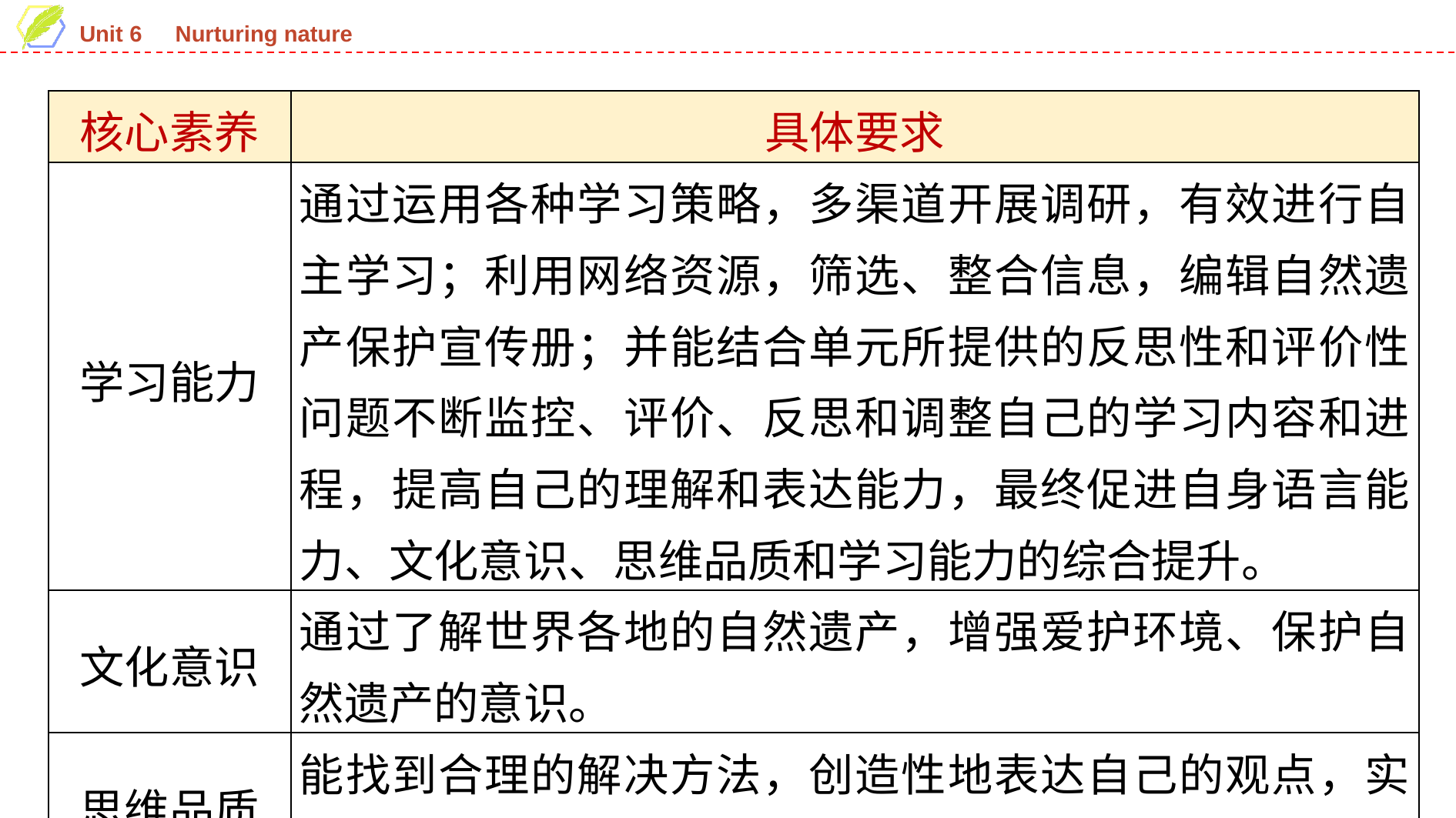

| 核心素养 | 具体要求 |
| --- | --- |
| 学习能力 | 通过运用各种学习策略，多渠道开展调研，有效进行自主学习；利用网络资源，筛选、整合信息，编辑自然遗产保护宣传册；并能结合单元所提供的反思性和评价性问题不断监控、评价、反思和调整自己的学习内容和进程，提高自己的理解和表达能力，最终促进自身语言能力、文化意识、思维品质和学习能力的综合提升。 |
| 文化意识 | 通过了解世界各地的自然遗产，增强爱护环境、保护自然遗产的意识。 |
| 思维品质 | 能找到合理的解决方法，创造性地表达自己的观点，实现知识与思维能力的拓展与迁移。 |